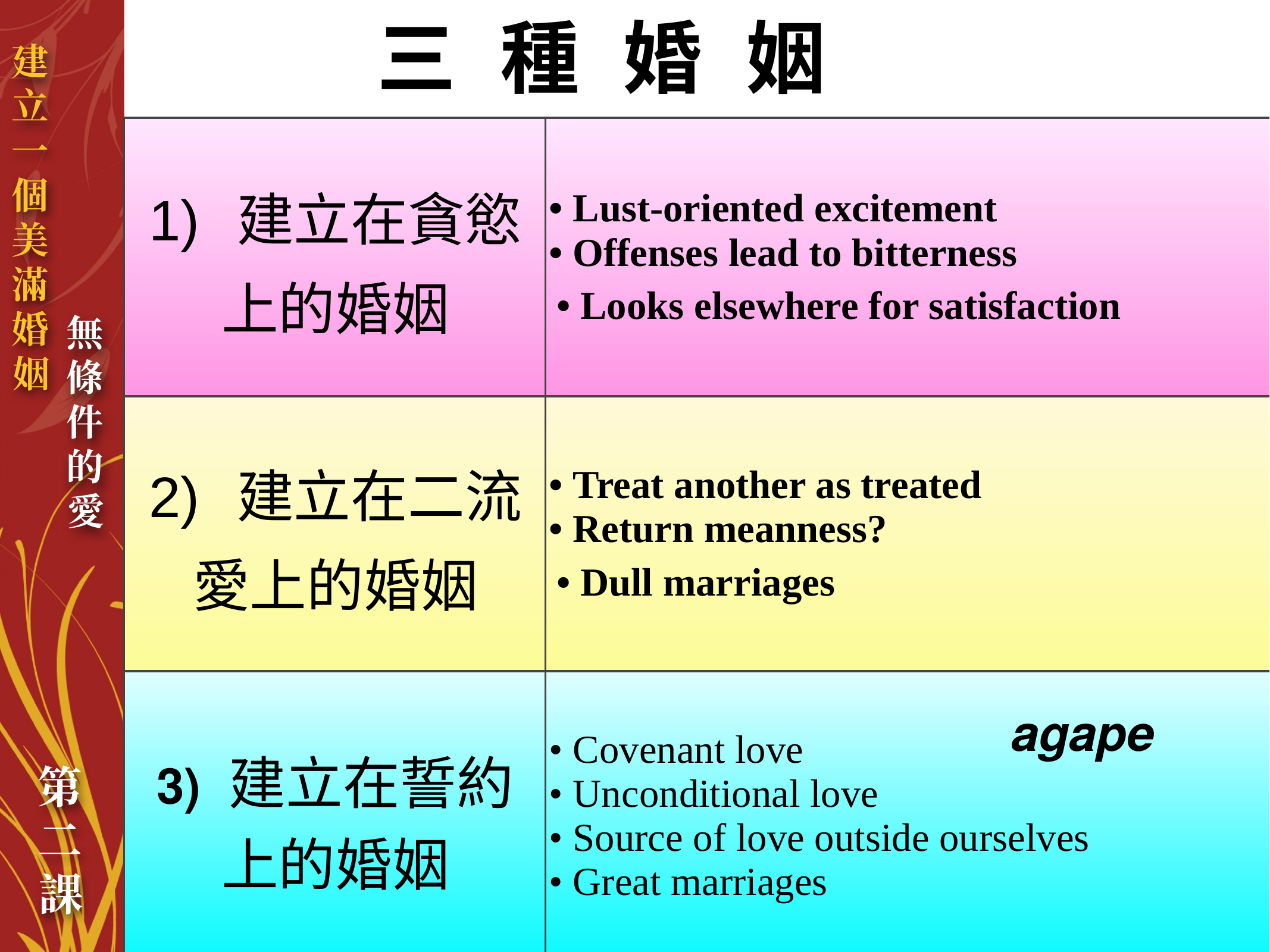

三種婚姻
| 1) 建立在貪慾上的婚姻 | • Lust-oriented excitement • Offenses lead to bitterness • Looks elsewhere for satisfaction |
| --- | --- |
| 2) 建立在二流愛上的婚姻 | • Treat another as treated • Return meanness? • Dull marriages |
| 3) 建立在誓約上的婚姻 | • Covenant love • Unconditional love • Source of love outside ourselves • Great marriages |
agape